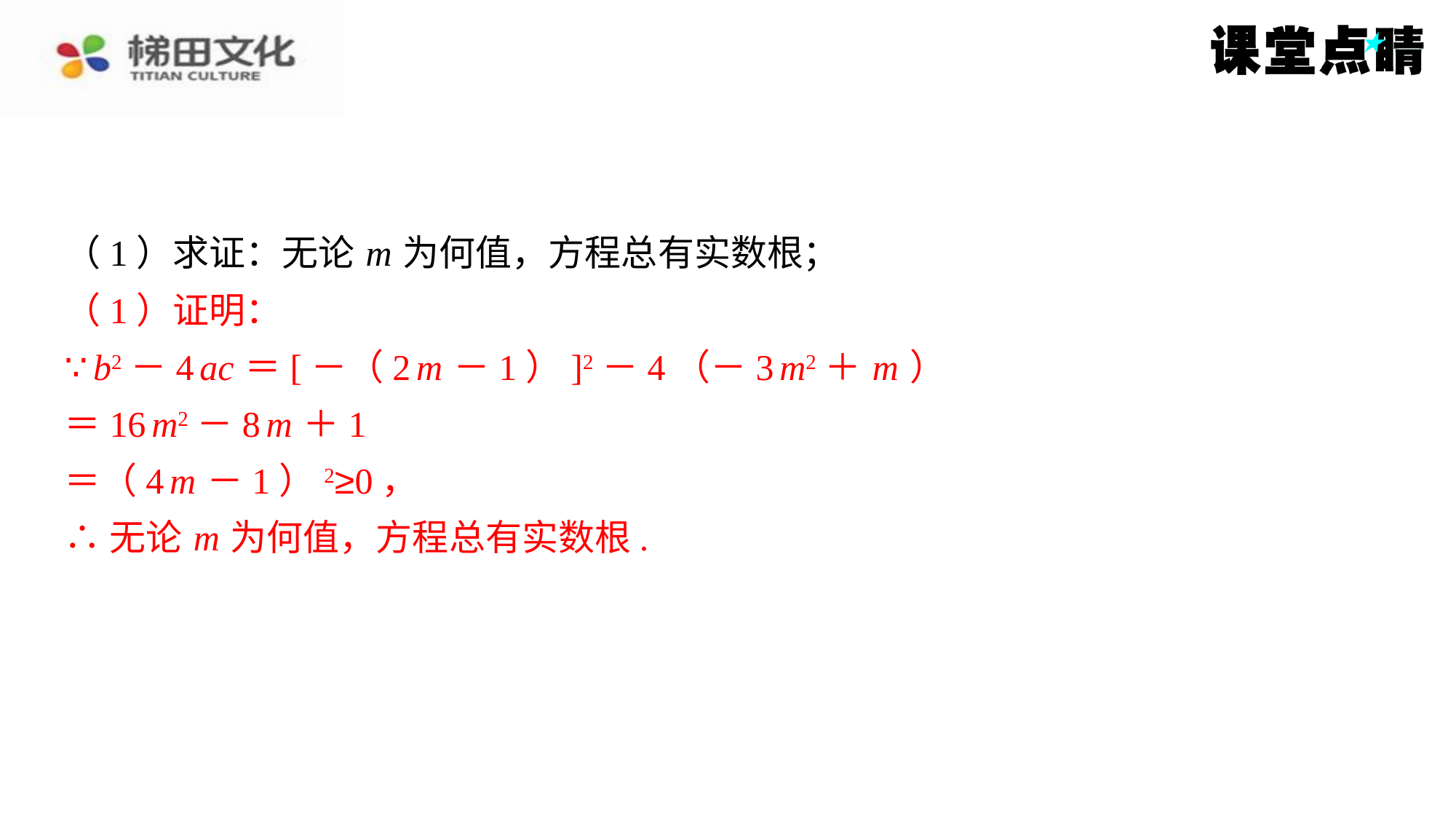

（1）求证：无论 m 为何值，方程总有实数根；
（1）证明：
（1）证明：
∵ b2－4 ac ＝[－（2 m －1）]2－4（－3 m2＋ m ）
＝16 m2－8 m ＋1
＝（4 m －1）2≥0，
∴无论 m 为何值，方程总有实数根.
∵ b2－4 ac ＝[－（2 m －1）]2－4（－3 m2＋ m ）
＝16 m2－8 m ＋1
＝（4 m －1）2≥0，
∴无论 m 为何值，方程总有实数根.